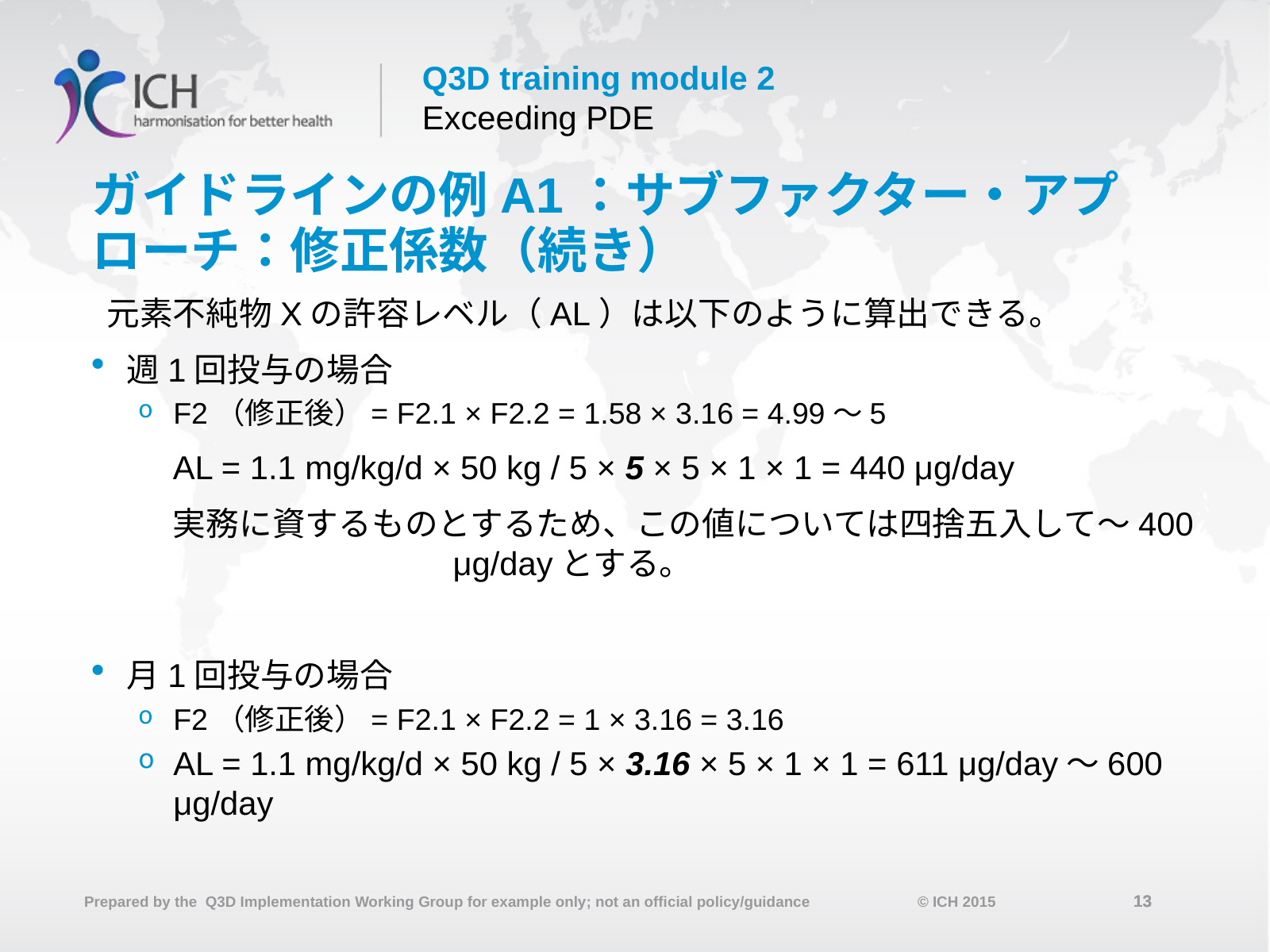

# ガイドラインの例A1：サブファクター・アプローチ：修正係数（続き）
 元素不純物Xの許容レベル（AL）は以下のように算出できる。
週1回投与の場合
F2（修正後）= F2.1 × F2.2 = 1.58 × 3.16 = 4.99～5
AL = 1.1 mg/kg/d × 50 kg / 5 × 5 × 5 × 1 × 1 = 440 μg/day
実務に資するものとするため、この値については四捨五入して～400 μg/dayとする。

月1回投与の場合
F2（修正後）= F2.1 × F2.2 = 1 × 3.16 = 3.16
AL = 1.1 mg/kg/d × 50 kg / 5 × 3.16 × 5 × 1 × 1 = 611 μg/day～600 μg/day